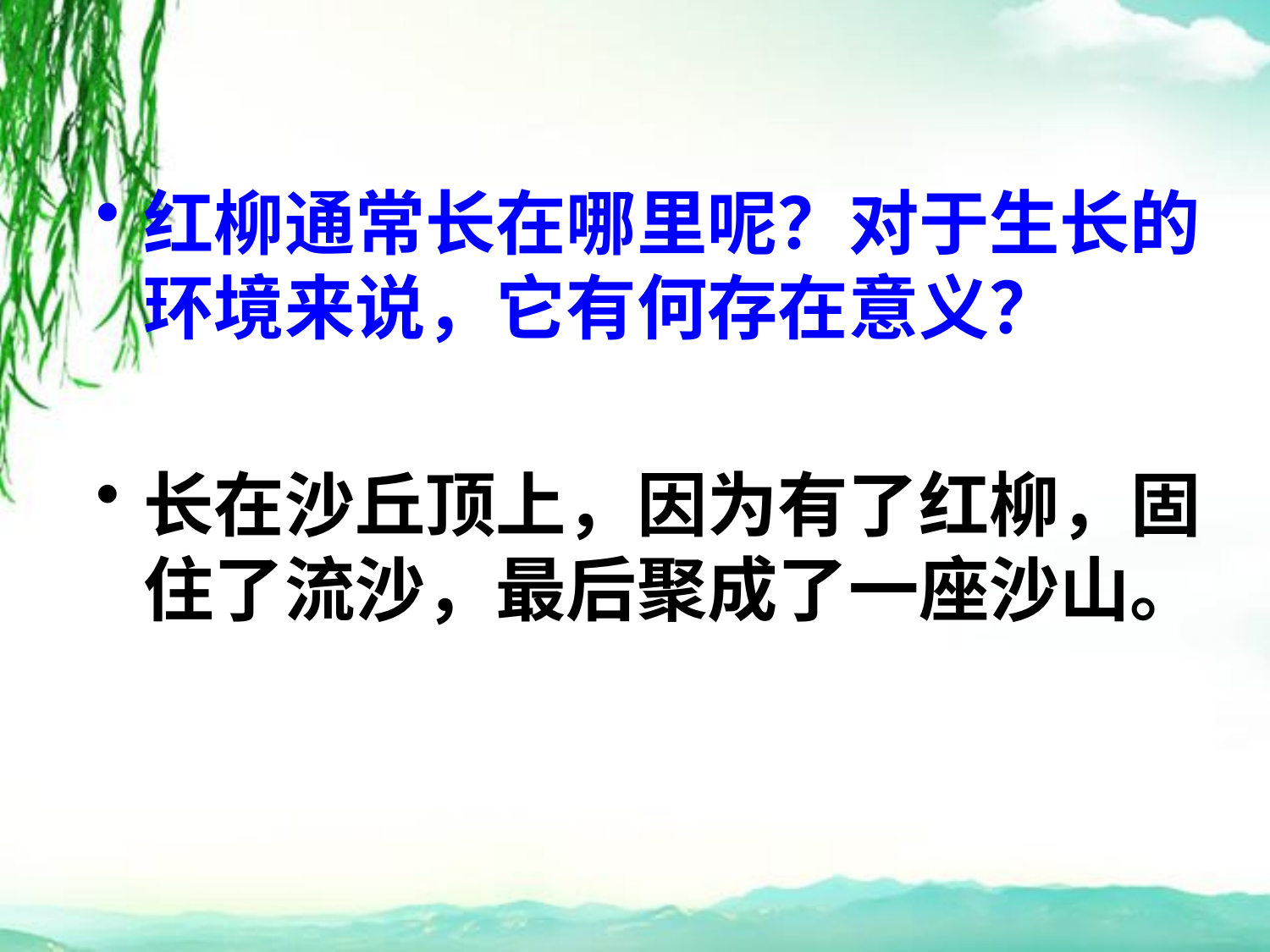

红柳通常长在哪里呢？对于生长的环境来说，它有何存在意义？

长在沙丘顶上，因为有了红柳，固住了流沙，最后聚成了一座沙山。